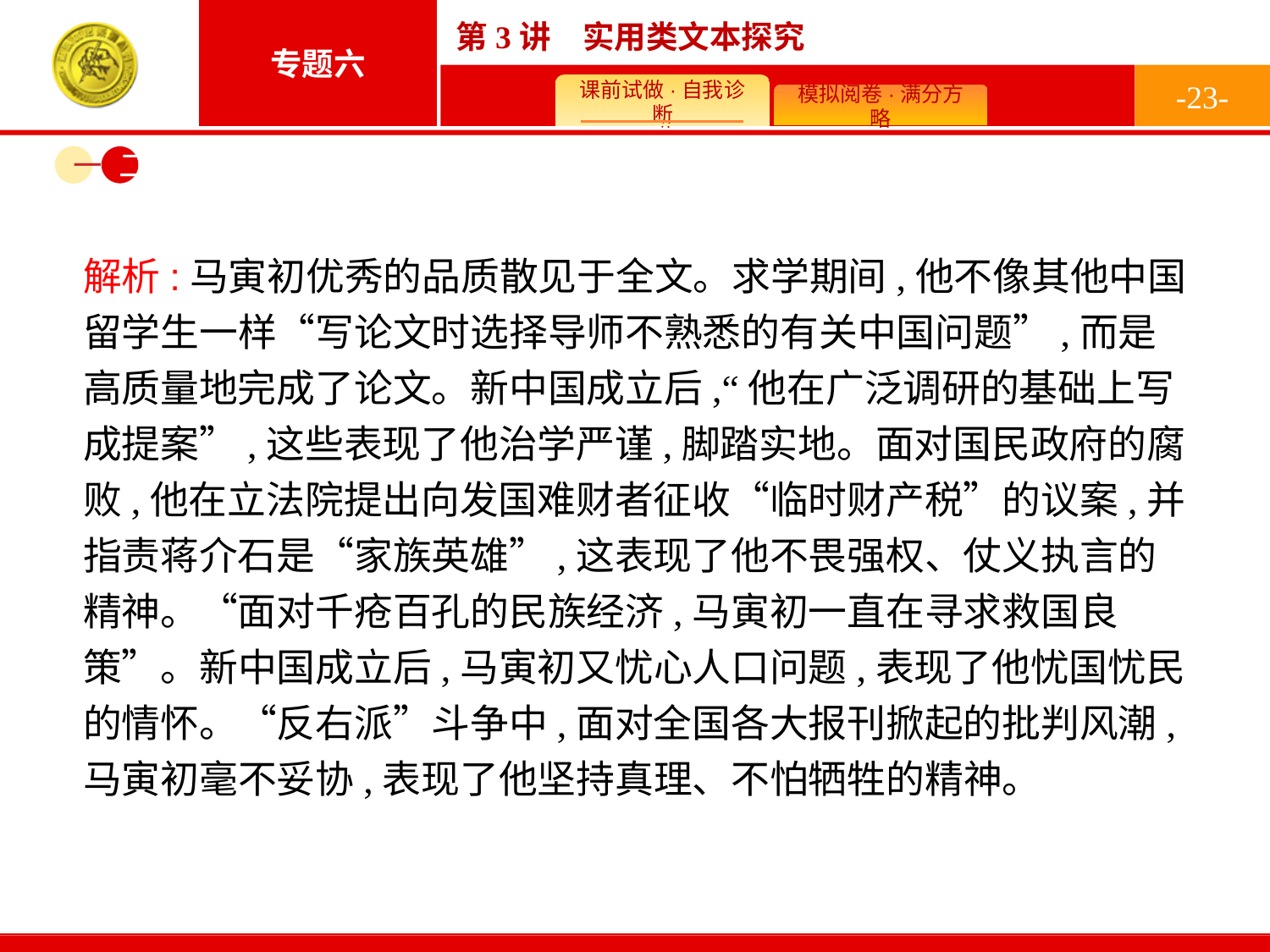

-23-
一
二
解析:马寅初优秀的品质散见于全文。求学期间,他不像其他中国留学生一样“写论文时选择导师不熟悉的有关中国问题”,而是高质量地完成了论文。新中国成立后,“他在广泛调研的基础上写成提案”,这些表现了他治学严谨,脚踏实地。面对国民政府的腐败,他在立法院提出向发国难财者征收“临时财产税”的议案,并指责蒋介石是“家族英雄”,这表现了他不畏强权、仗义执言的精神。“面对千疮百孔的民族经济,马寅初一直在寻求救国良策”。新中国成立后,马寅初又忧心人口问题,表现了他忧国忧民的情怀。“反右派”斗争中,面对全国各大报刊掀起的批判风潮,马寅初毫不妥协,表现了他坚持真理、不怕牺牲的精神。